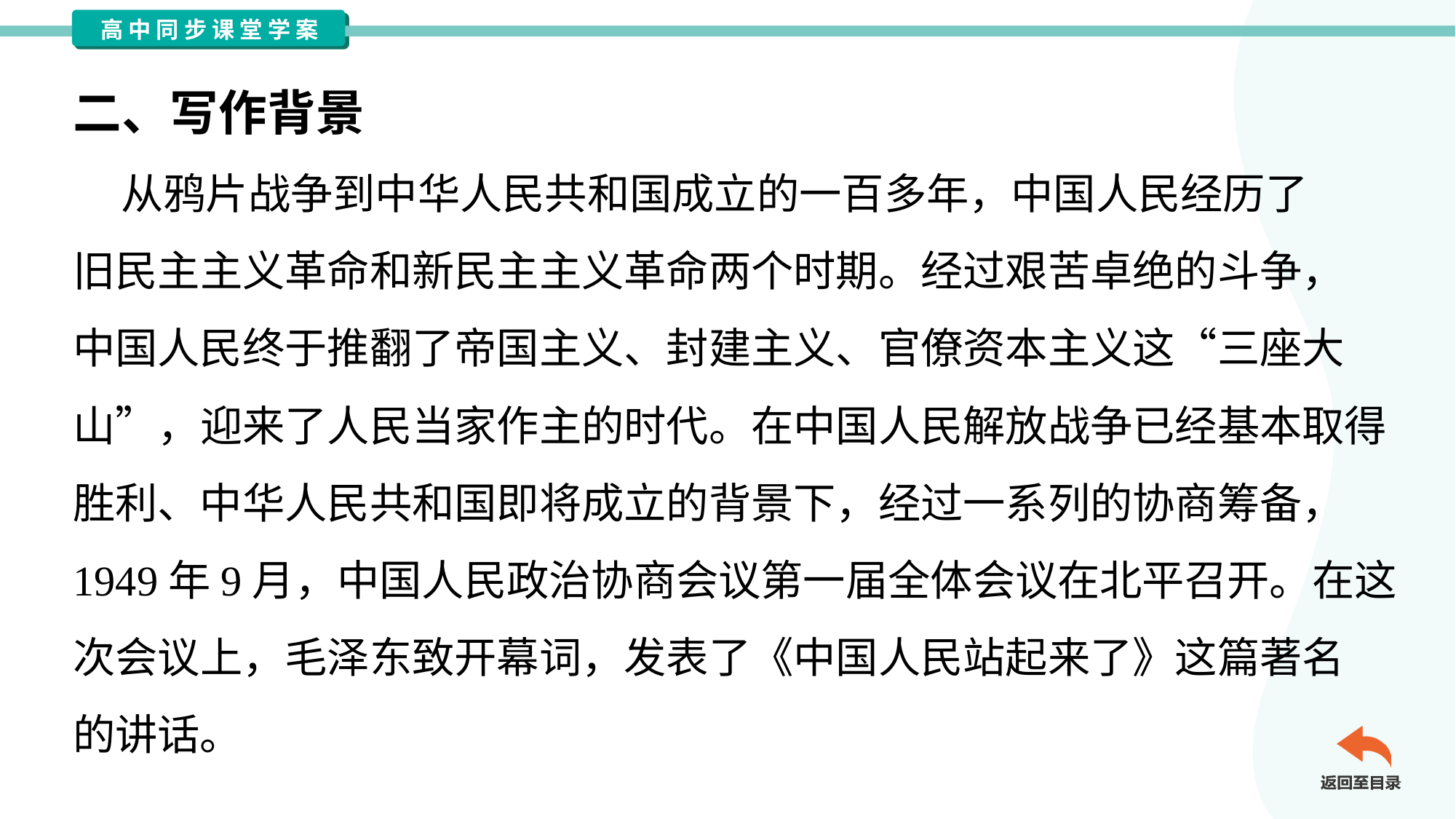

二、写作背景
    从鸦片战争到中华人民共和国成立的一百多年，中国人民经历了
旧民主主义革命和新民主主义革命两个时期。经过艰苦卓绝的斗争，
中国人民终于推翻了帝国主义、封建主义、官僚资本主义这“三座大
山”，迎来了人民当家作主的时代。在中国人民解放战争已经基本取得
胜利、中华人民共和国即将成立的背景下，经过一系列的协商筹备，
1949年9月，中国人民政治协商会议第一届全体会议在北平召开。在这
次会议上，毛泽东致开幕词，发表了《中国人民站起来了》这篇著名
的讲话。